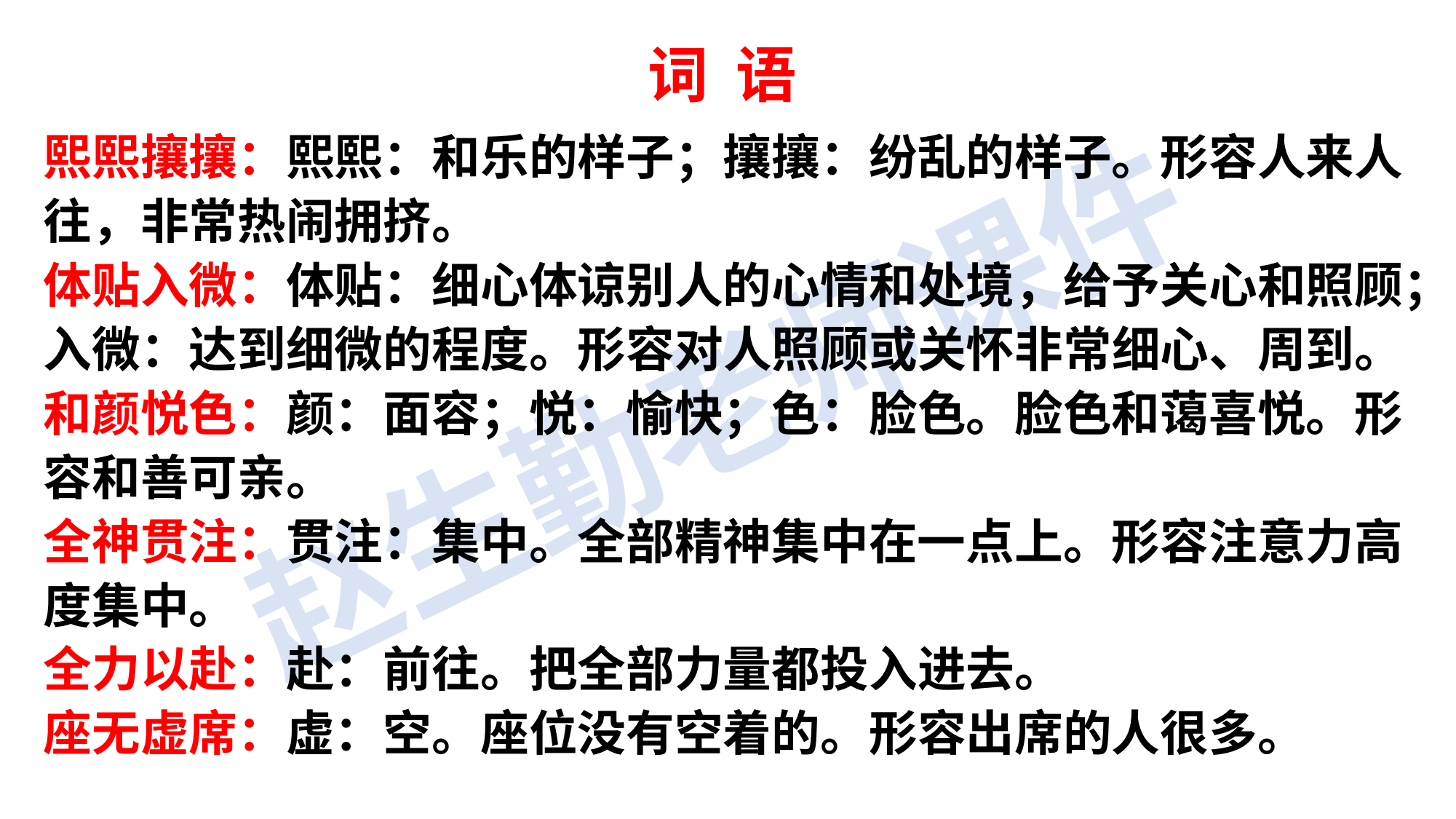

词  语
熙熙攘攘：熙熙：和乐的样子；攘攘：纷乱的样子。形容人来人往，非常热闹拥挤。
体贴入微：体贴：细心体谅别人的心情和处境，给予关心和照顾；入微：达到细微的程度。形容对人照顾或关怀非常细心、周到。
和颜悦色：颜：面容；悦：愉快；色：脸色。脸色和蔼喜悦。形容和善可亲。
全神贯注：贯注：集中。全部精神集中在一点上。形容注意力高度集中。
全力以赴：赴：前往。把全部力量都投入进去。
座无虚席：虚：空。座位没有空着的。形容出席的人很多。